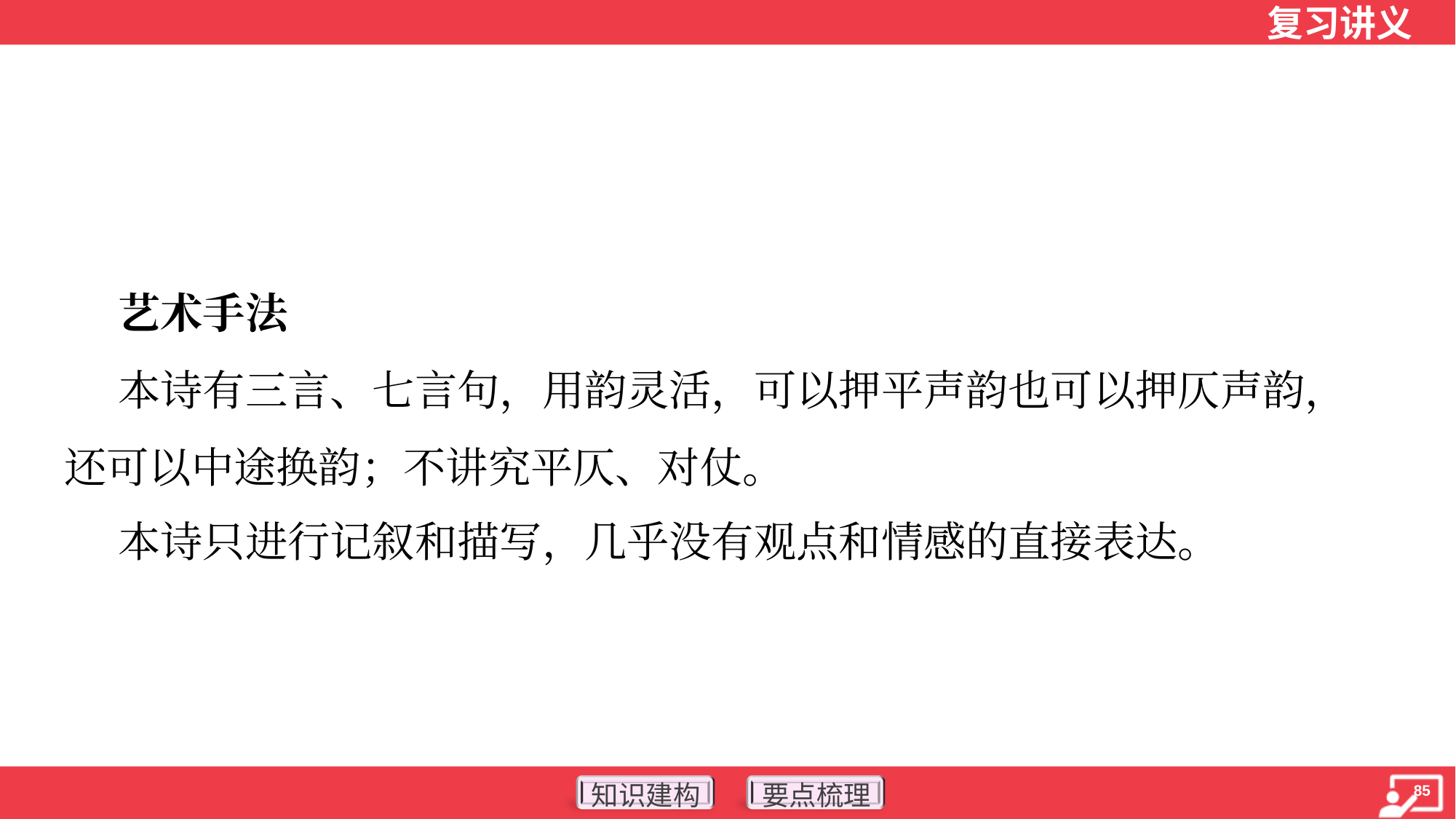

艺术手法
    本诗有三言、七言句，用韵灵活，可以押平声韵也可以押仄声韵，
还可以中途换韵；不讲究平仄、对仗。
    本诗只进行记叙和描写，几乎没有观点和情感的直接表达。